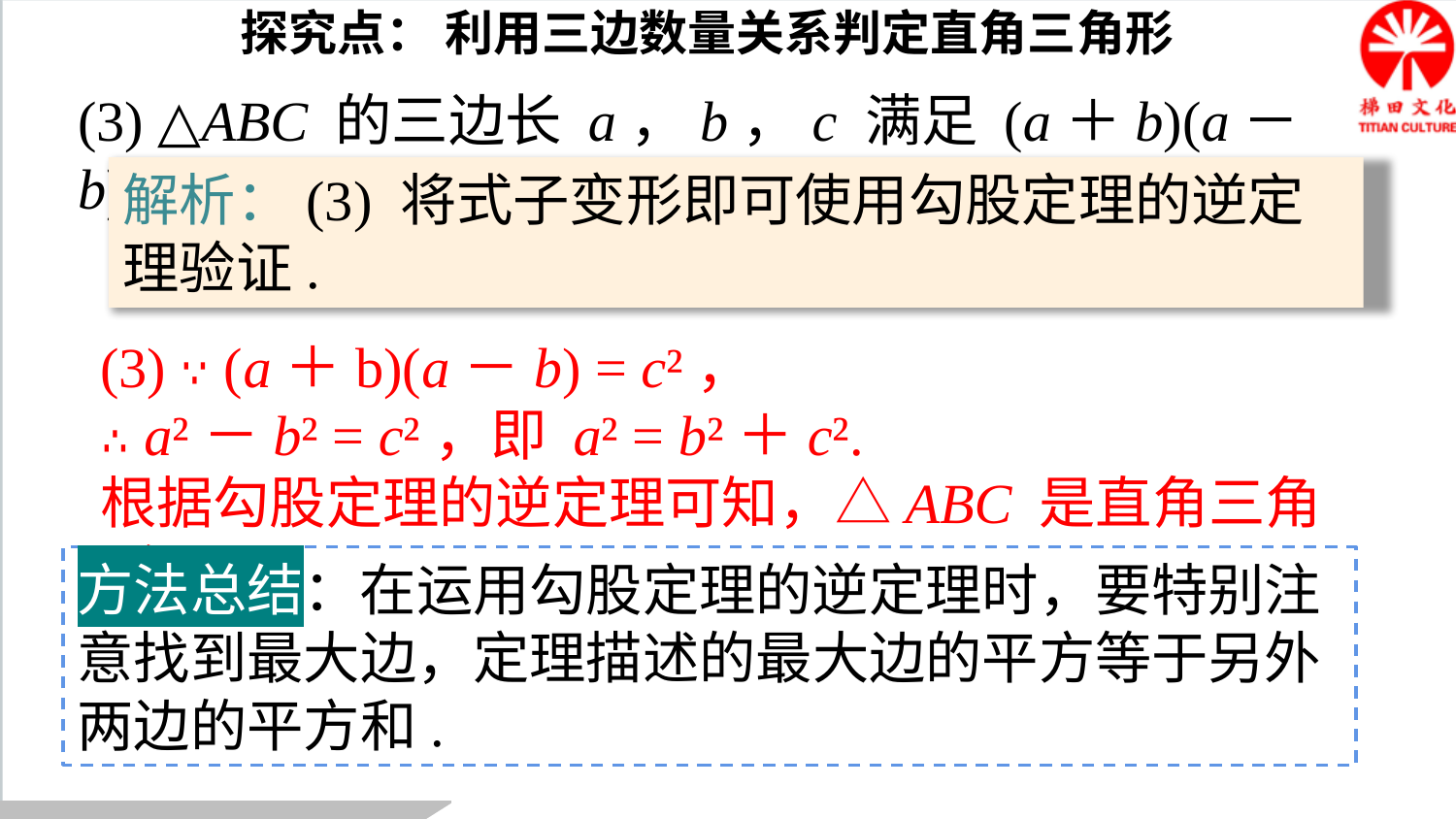

探究点： 利用三边数量关系判定直角三角形
(3) △ABC 的三边长 a，b，c 满足 (a＋b)(a－b) = c².
解析：(3) 将式子变形即可使用勾股定理的逆定理验证.
(3) ∵ (a＋b)(a－b) = c²，
∴ a²－b² = c²，即 a² = b²＋c².
根据勾股定理的逆定理可知，△ABC 是直角三角形.
方法总结：在运用勾股定理的逆定理时，要特别注意找到最大边，定理描述的最大边的平方等于另外两边的平方和.